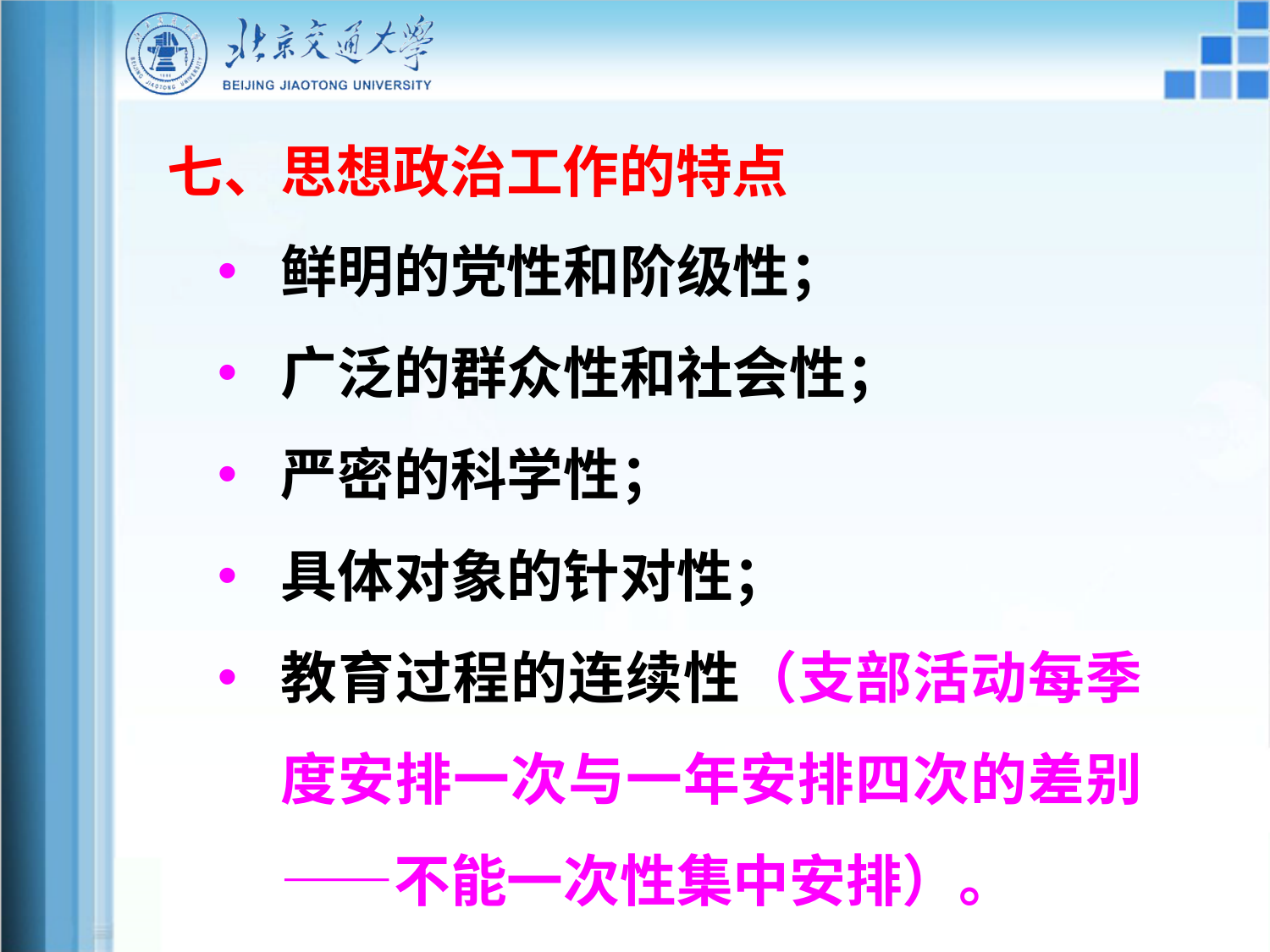

七、思想政治工作的特点
鲜明的党性和阶级性；
广泛的群众性和社会性；
严密的科学性；
具体对象的针对性；
教育过程的连续性（支部活动每季度安排一次与一年安排四次的差别——不能一次性集中安排）。